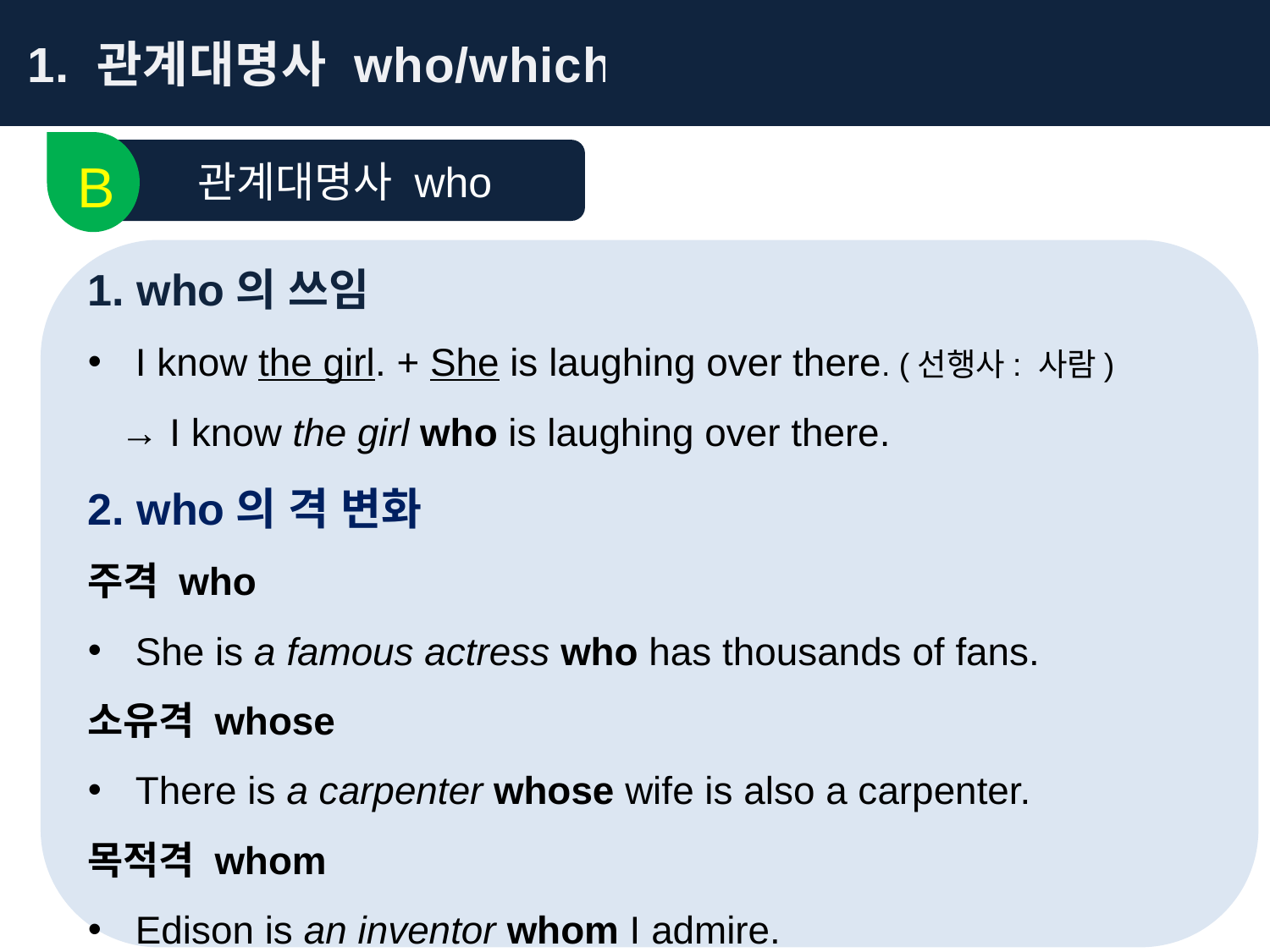

1. 관계대명사 who/which

관계대명사 who
B
1. who의 쓰임
I know the girl. + She is laughing over there. (선행사: 사람)
   → I know the girl who is laughing over there.
2. who의 격 변화
주격 who
She is a famous actress who has thousands of fans.
소유격 whose
There is a carpenter whose wife is also a carpenter.
목적격 whom
Edison is an inventor whom I admire.